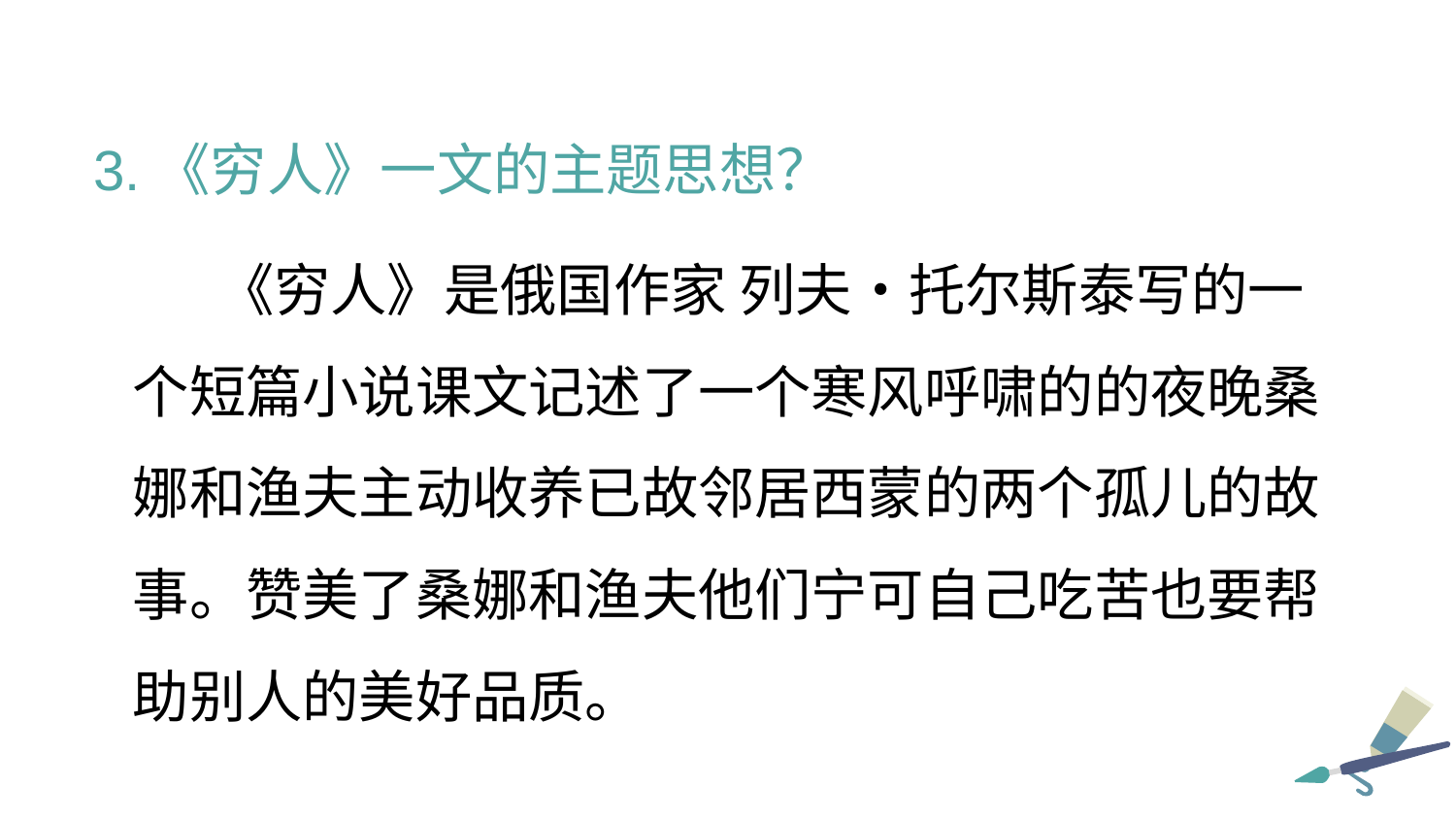

3.《穷人》一文的主题思想？
《穷人》是俄国作家 列夫•托尔斯泰写的一个短篇小说课文记述了一个寒风呼啸的的夜晚桑娜和渔夫主动收养已故邻居西蒙的两个孤儿的故事。赞美了桑娜和渔夫他们宁可自己吃苦也要帮助别人的美好品质。